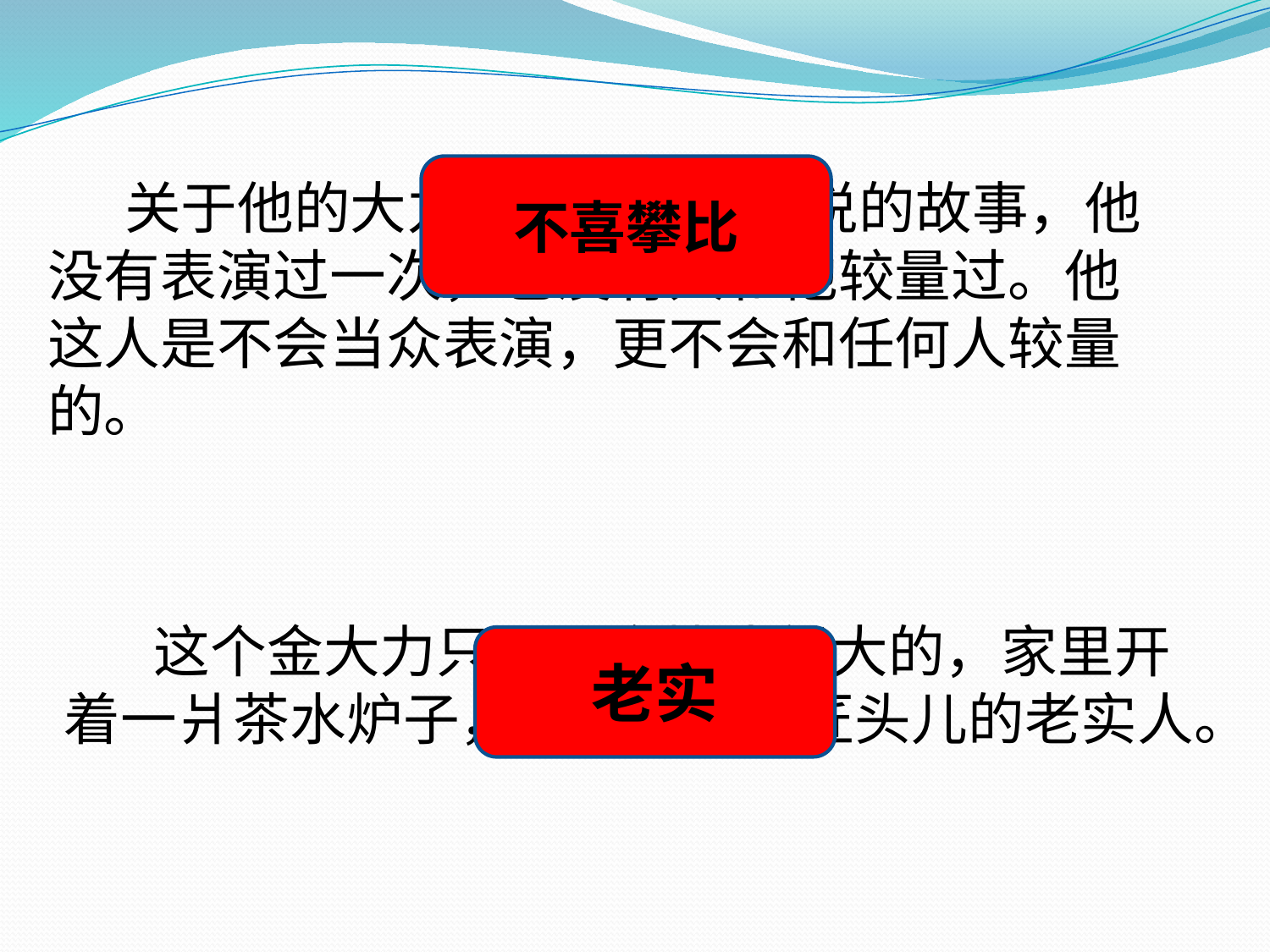

# 关于他的大力，没有什么传说的故事，他没有表演过一次，也没有人和他较量过。他这人是不会当众表演，更不会和任何人较量的。
不喜攀比
     关于他的大力，没有什么传说的故事，他没有表演过一次，也没有人和他较量过。他这人是不会当众表演，更不会和任何人较量的。

      这个金大力只是一个块头很大的，家里开着一爿茶水炉子，本人是个瓦匠头儿的老实人。
老实